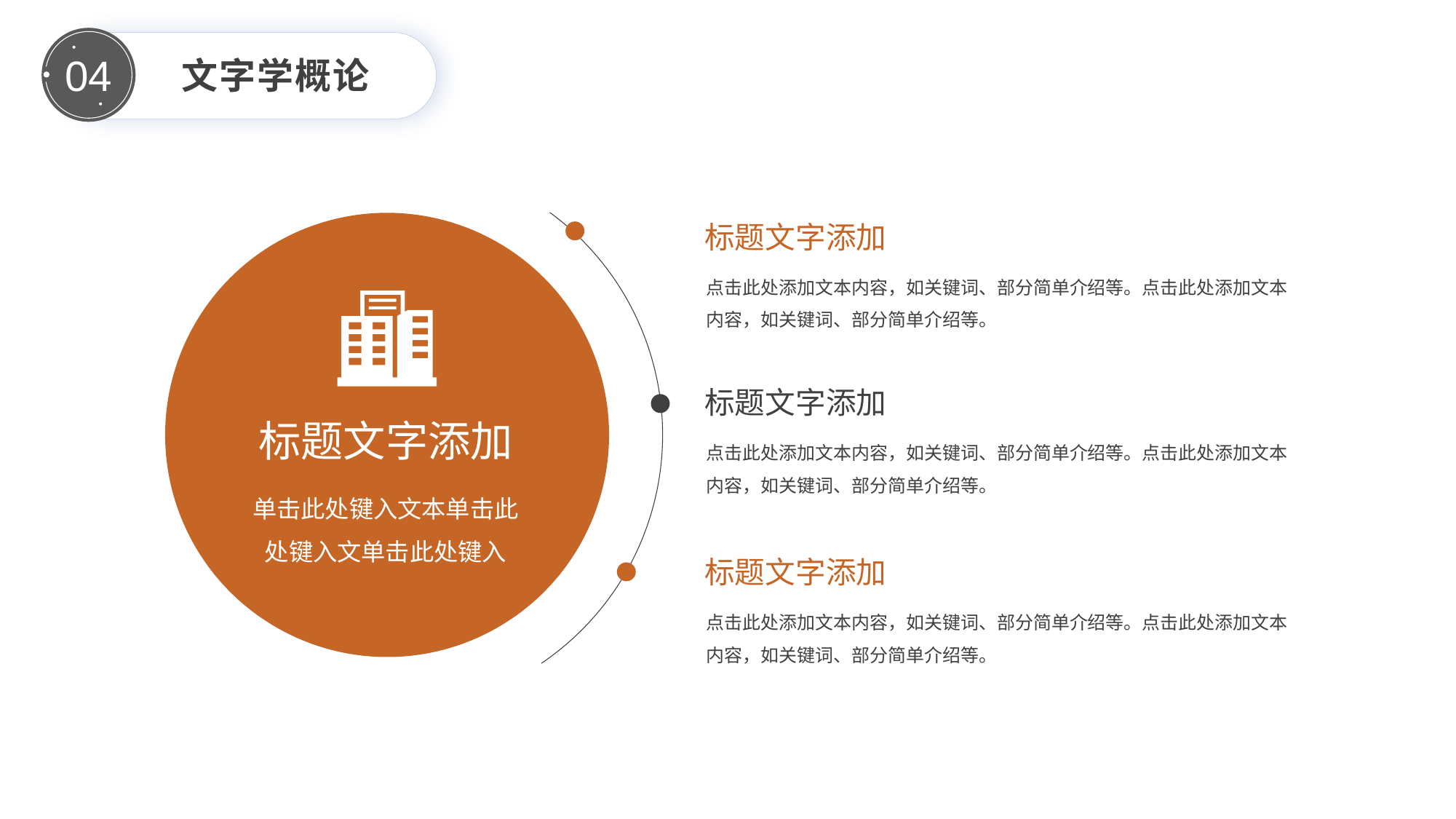

文字学概论
04

标题文字添加

点击此处添加文本内容，如关键词、部分简单介绍等。点击此处添加文本
内容，如关键词、部分简单介绍等。

标题文字添加

标题文字添加
点击此处添加文本内容，如关键词、部分简单介绍等。点击此处添加文本
内容，如关键词、部分简单介绍等。
单击此处键入文本单击此
处键入文单击此处键入
标题文字添加

点击此处添加文本内容，如关键词、部分简单介绍等。点击此处添加文本
内容，如关键词、部分简单介绍等。